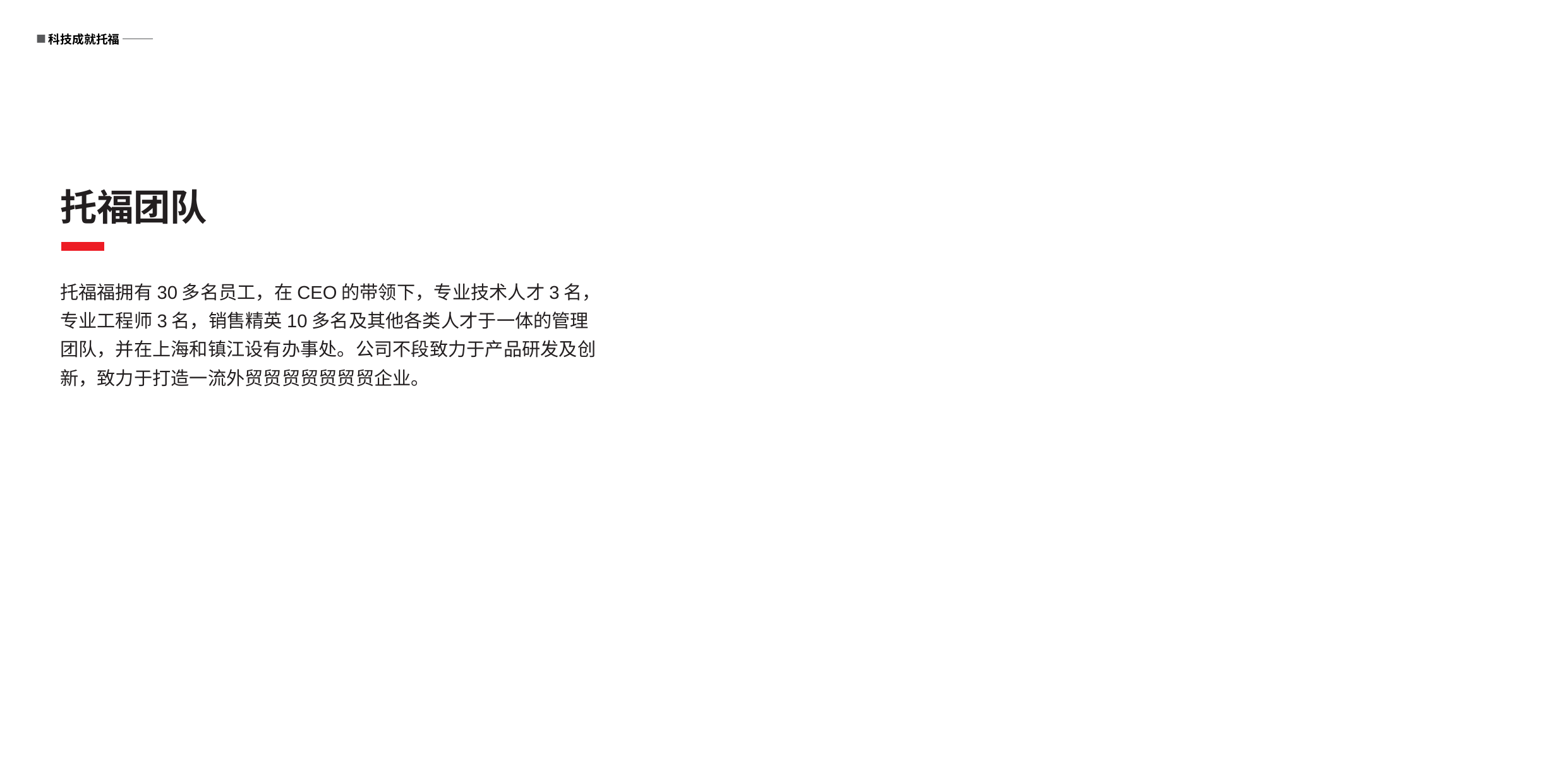

科技成就托福
LET’S GROW TOGETHER

托福团队

托福福拥有30多名员工，在CEO的带领下，专业技术人才3名，专业工程师3名，销售精英10多名及其他各类人才于一体的管理团队，并在上海和镇江设有办事处。公司不段致力于产品研发及创新，致力于打造一流外贸贸贸贸贸贸贸企业。